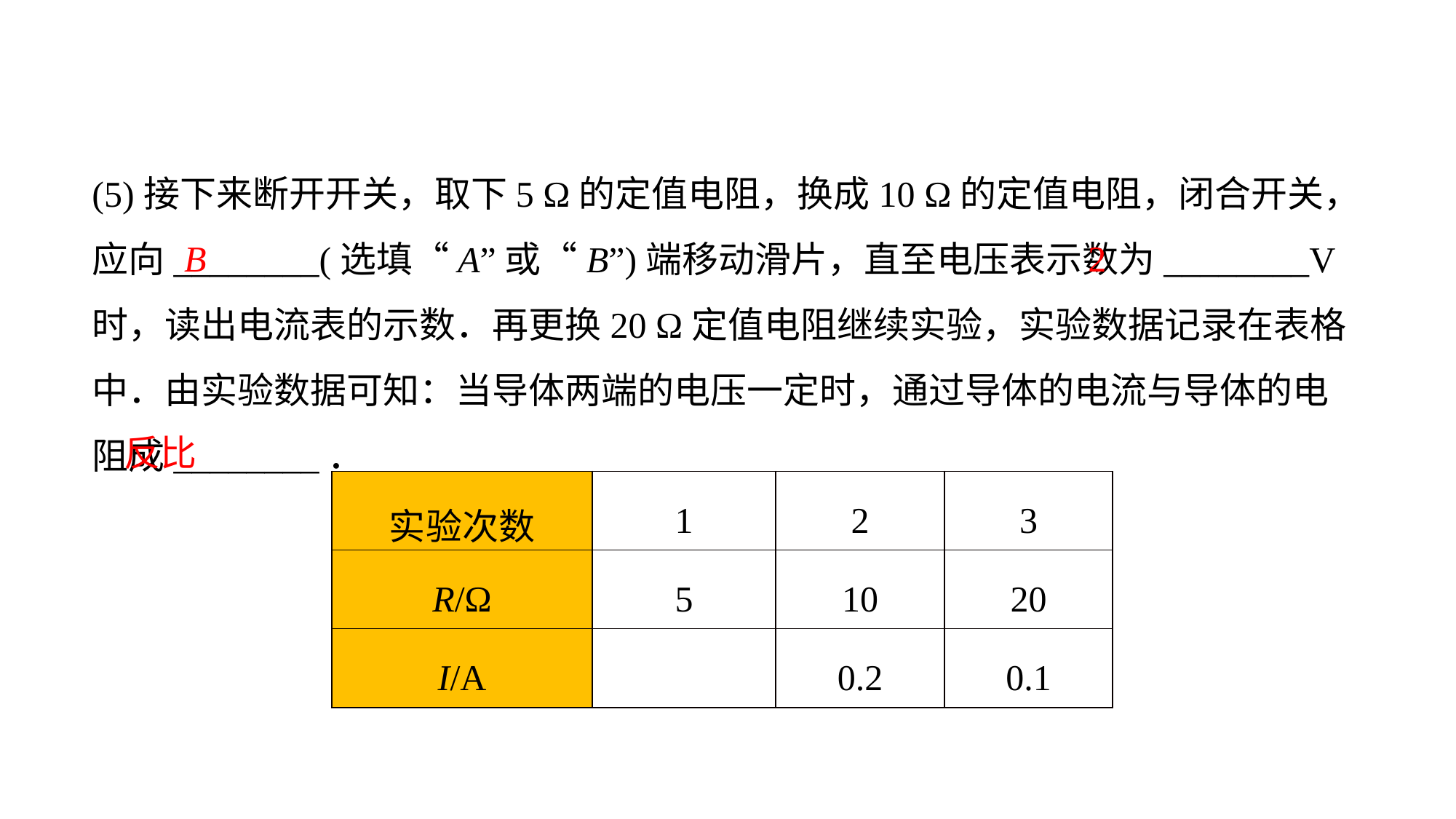

(5)接下来断开开关，取下5 Ω的定值电阻，换成10 Ω的定值电阻，闭合开关，应向________(选填“A”或“B”)端移动滑片，直至电压表示数为________V时，读出电流表的示数．再更换20 Ω定值电阻继续实验，实验数据记录在表格中．由实验数据可知：当导体两端的电压一定时，通过导体的电流与导体的电阻成________．
B
2
反比
| 实验次数 | 1 | 2 | 3 |
| --- | --- | --- | --- |
| R/Ω | 5 | 10 | 20 |
| I/A |  | 0.2 | 0.1 |